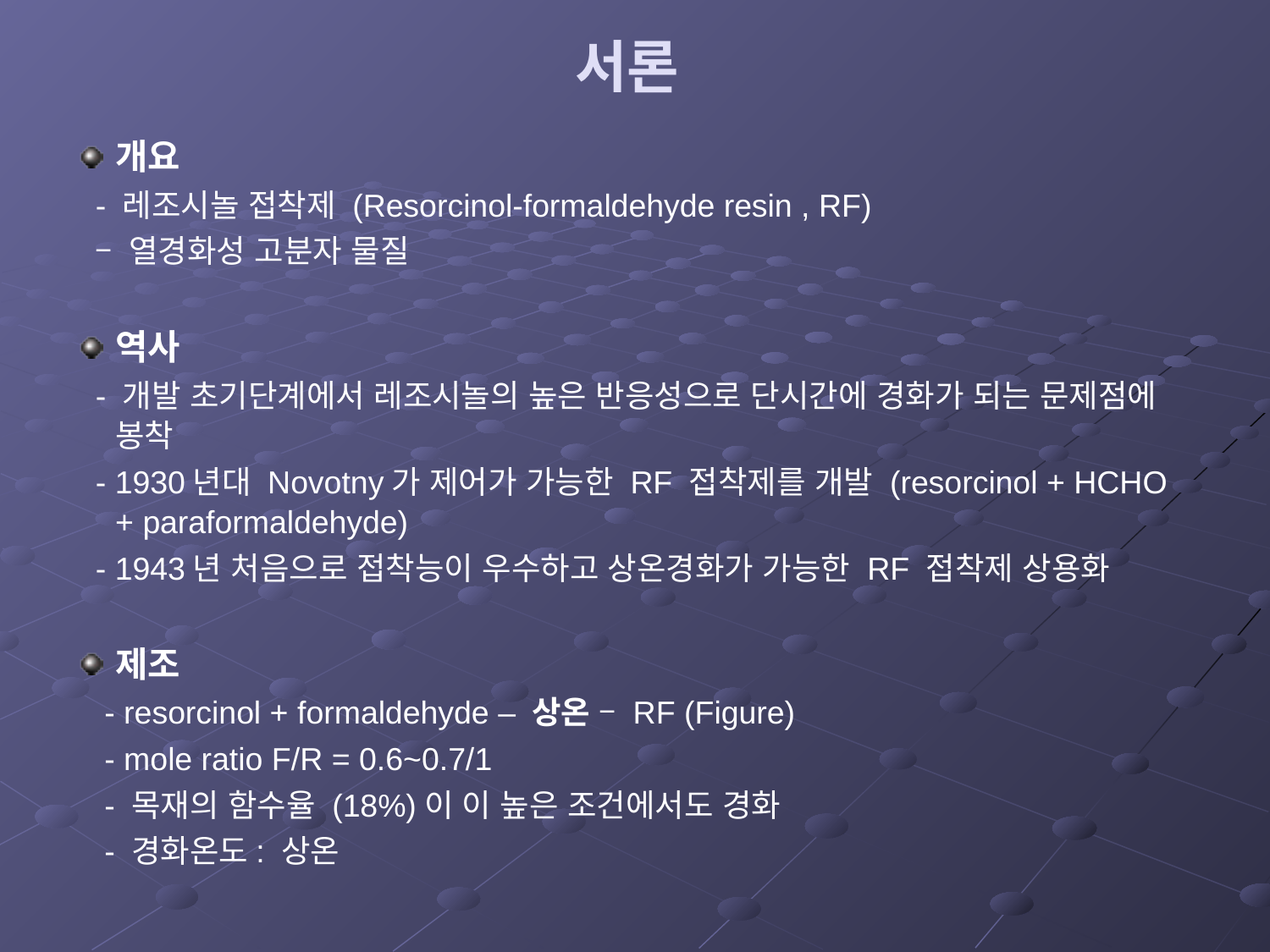

# 서론
개요
  - 레조시놀 접착제 (Resorcinol-formaldehyde resin , RF)
  – 열경화성 고분자 물질

역사
  - 개발 초기단계에서 레조시놀의 높은 반응성으로 단시간에 경화가 되는 문제점에 봉착
  - 1930년대 Novotny가 제어가 가능한 RF 접착제를 개발 (resorcinol + HCHO + paraformaldehyde)
  - 1943년 처음으로 접착능이 우수하고 상온경화가 가능한 RF 접착제 상용화

제조
   - resorcinol + formaldehyde – 상온 – RF (Figure)
   - mole ratio F/R = 0.6~0.7/1
   - 목재의 함수율 (18%)이 이 높은 조건에서도 경화
   - 경화온도: 상온